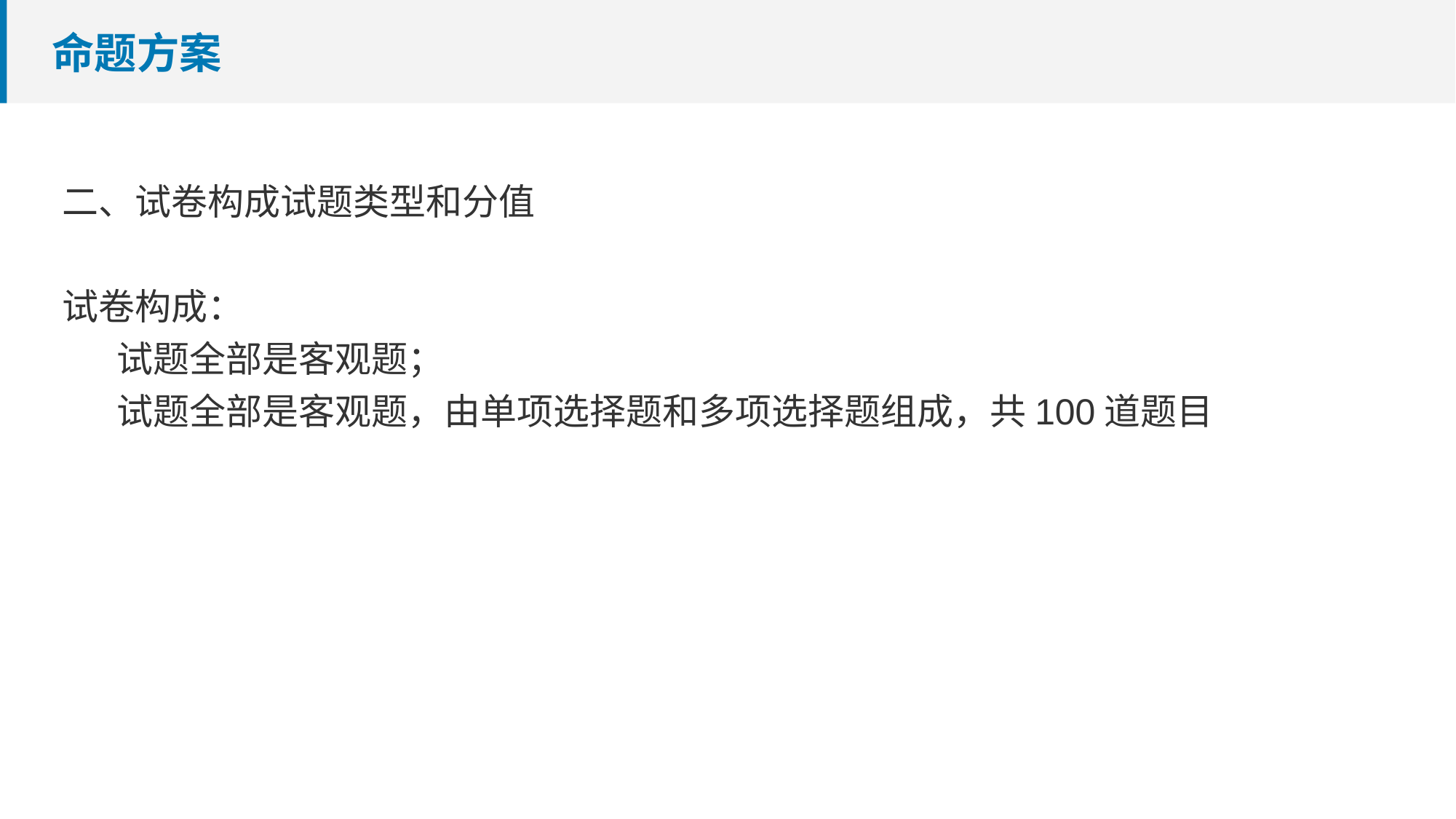

# 命题方案
二、试卷构成试题类型和分值

试卷构成：
试题全部是客观题；
试题全部是客观题，由单项选择题和多项选择题组成，共100道题目